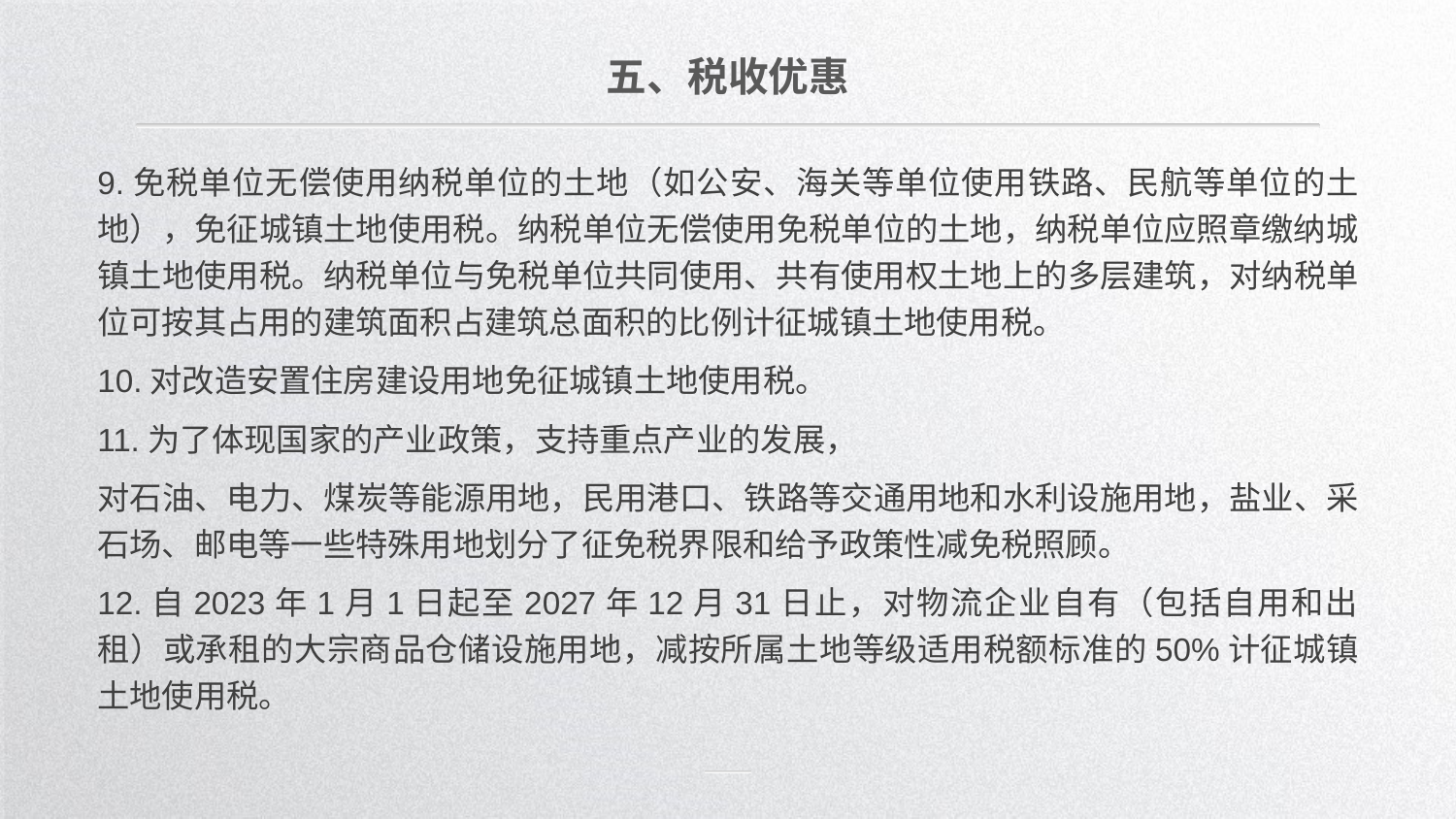

五、税收优惠
9.免税单位无偿使用纳税单位的土地（如公安、海关等单位使用铁路、民航等单位的土地），免征城镇土地使用税。纳税单位无偿使用免税单位的土地，纳税单位应照章缴纳城镇土地使用税。纳税单位与免税单位共同使用、共有使用权土地上的多层建筑，对纳税单位可按其占用的建筑面积占建筑总面积的比例计征城镇土地使用税。
10.对改造安置住房建设用地免征城镇土地使用税。
11.为了体现国家的产业政策，支持重点产业的发展，
对石油、电力、煤炭等能源用地，民用港口、铁路等交通用地和水利设施用地，盐业、采石场、邮电等一些特殊用地划分了征免税界限和给予政策性减免税照顾。
12.自2023年1月1日起至2027年12月31日止，对物流企业自有（包括自用和出租）或承租的大宗商品仓储设施用地，减按所属土地等级适用税额标准的50%计征城镇土地使用税。